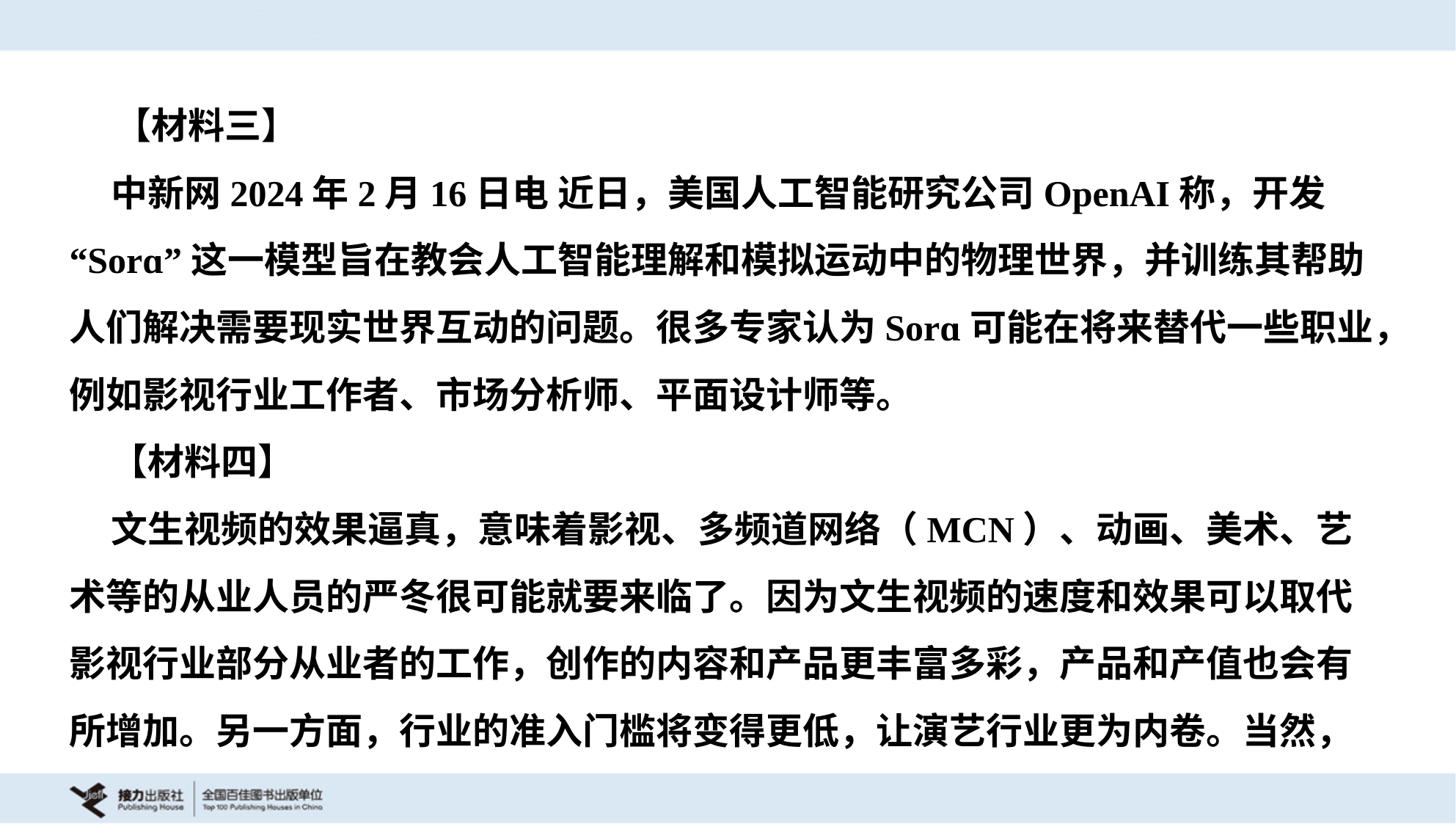

【材料三】
    中新网2024年2月16日电 近日，美国人工智能研究公司OpenAI称，开发
“Sorɑ”这一模型旨在教会人工智能理解和模拟运动中的物理世界，并训练其帮助
人们解决需要现实世界互动的问题。很多专家认为Sorɑ可能在将来替代一些职业，
例如影视行业工作者、市场分析师、平面设计师等。
    【材料四】
    文生视频的效果逼真，意味着影视、多频道网络（MCN）、动画、美术、艺
术等的从业人员的严冬很可能就要来临了。因为文生视频的速度和效果可以取代
影视行业部分从业者的工作，创作的内容和产品更丰富多彩，产品和产值也会有
所增加。另一方面，行业的准入门槛将变得更低，让演艺行业更为内卷。当然，